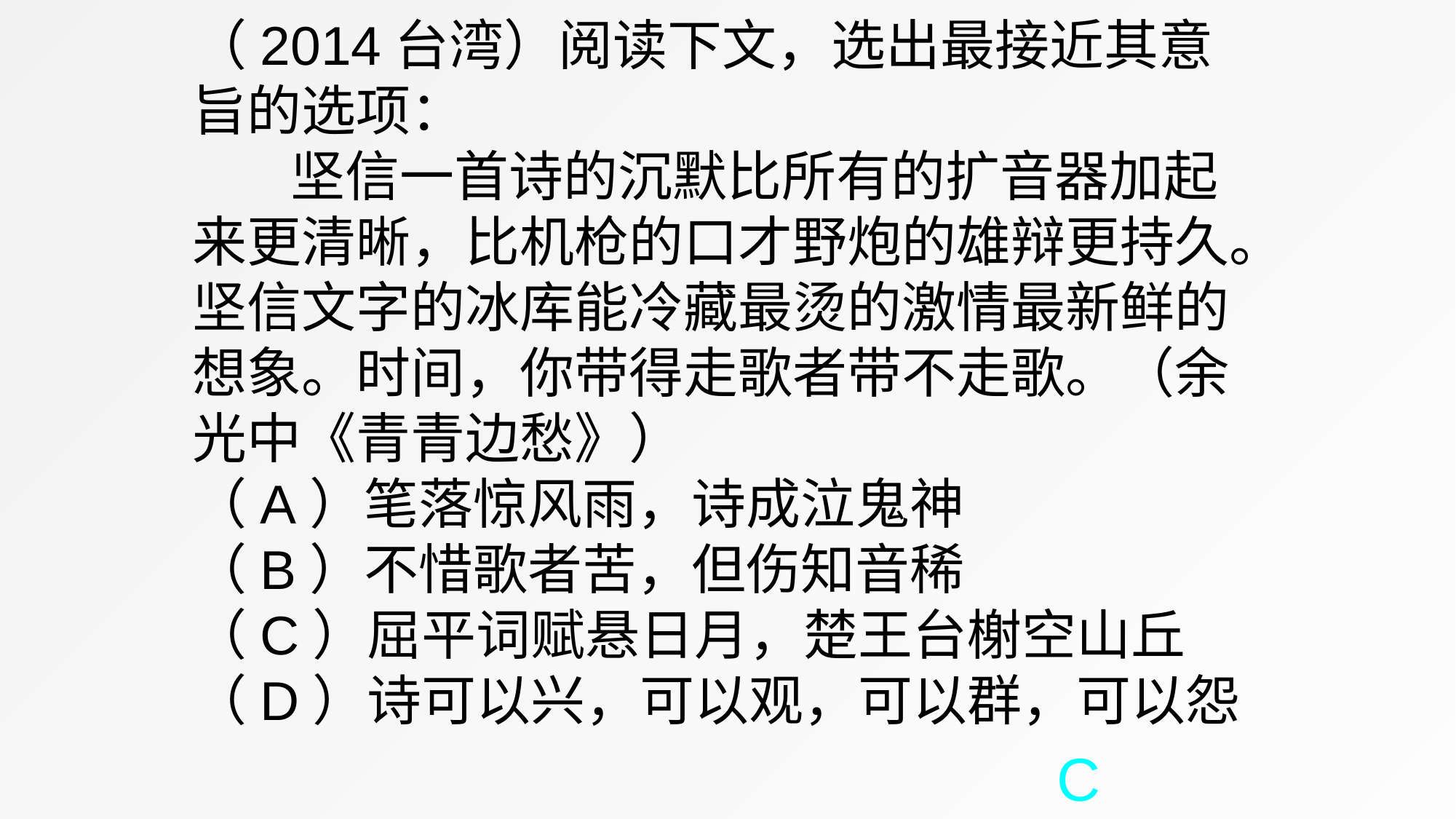

（2014台湾）阅读下文，选出最接近其意旨的选项：
       坚信一首诗的沉默比所有的扩音器加起来更清晰，比机枪的口才野炮的雄辩更持久。坚信文字的冰库能冷藏最烫的激情最新鲜的想象。时间，你带得走歌者带不走歌。（余光中《青青边愁》）
（A）笔落惊风雨，诗成泣鬼神
（B）不惜歌者苦，但伤知音稀
（C）屈平词赋悬日月，楚王台榭空山丘
（D）诗可以兴，可以观，可以群，可以怨
C